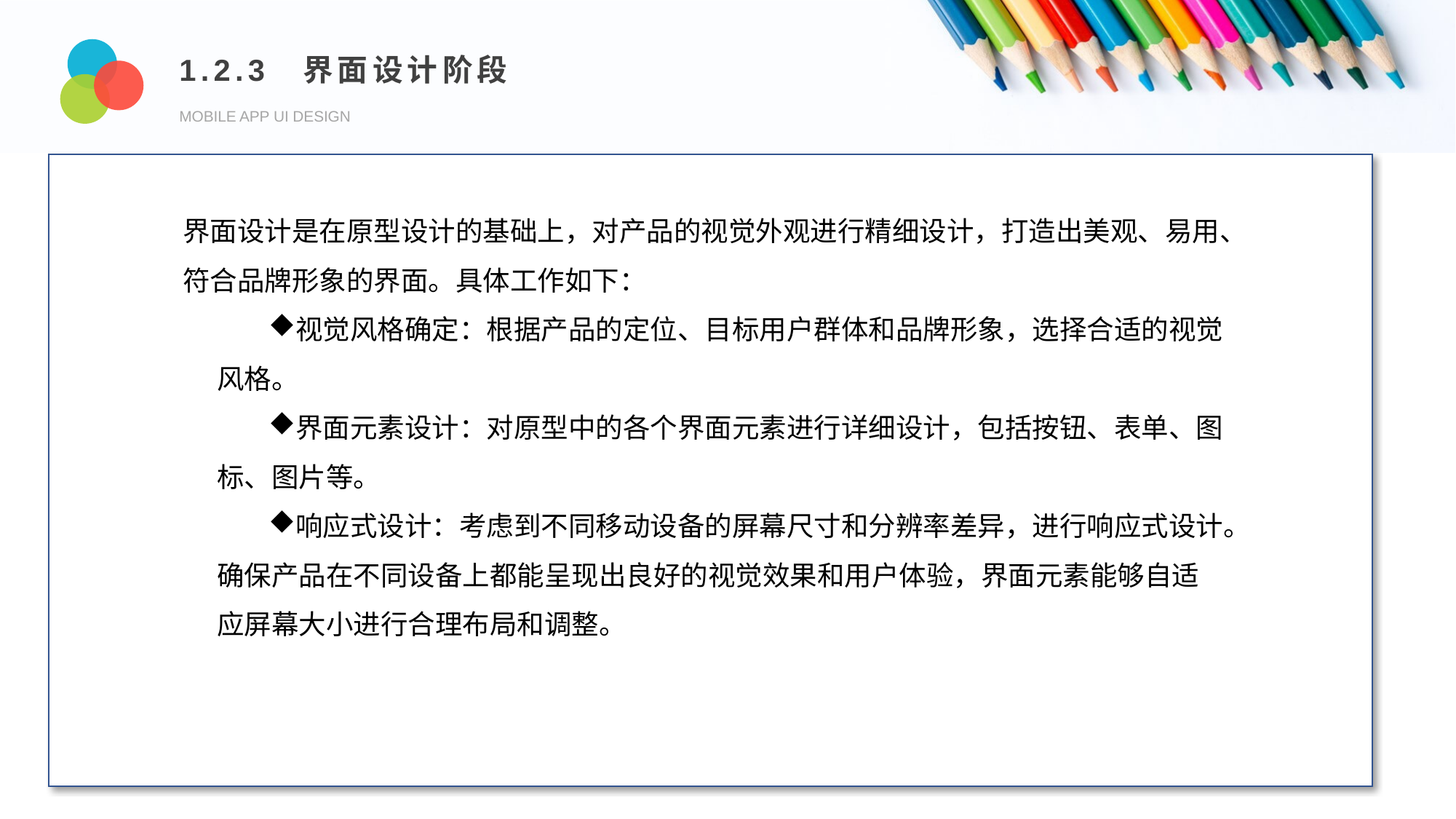

1.2.3  界面设计阶段
MOBILE APP UI DESIGN
Design and Production
界面设计是在原型设计的基础上，对产品的视觉外观进行精细设计，打造出美观、易用、符合品牌形象的界面。具体工作如下：
视觉风格确定：根据产品的定位、目标用户群体和品牌形象，选择合适的视觉风格。
界面元素设计：对原型中的各个界面元素进行详细设计，包括按钮、表单、图标、图片等。
响应式设计：考虑到不同移动设备的屏幕尺寸和分辨率差异，进行响应式设计。确保产品在不同设备上都能呈现出良好的视觉效果和用户体验，界面元素能够自适应屏幕大小进行合理布局和调整。